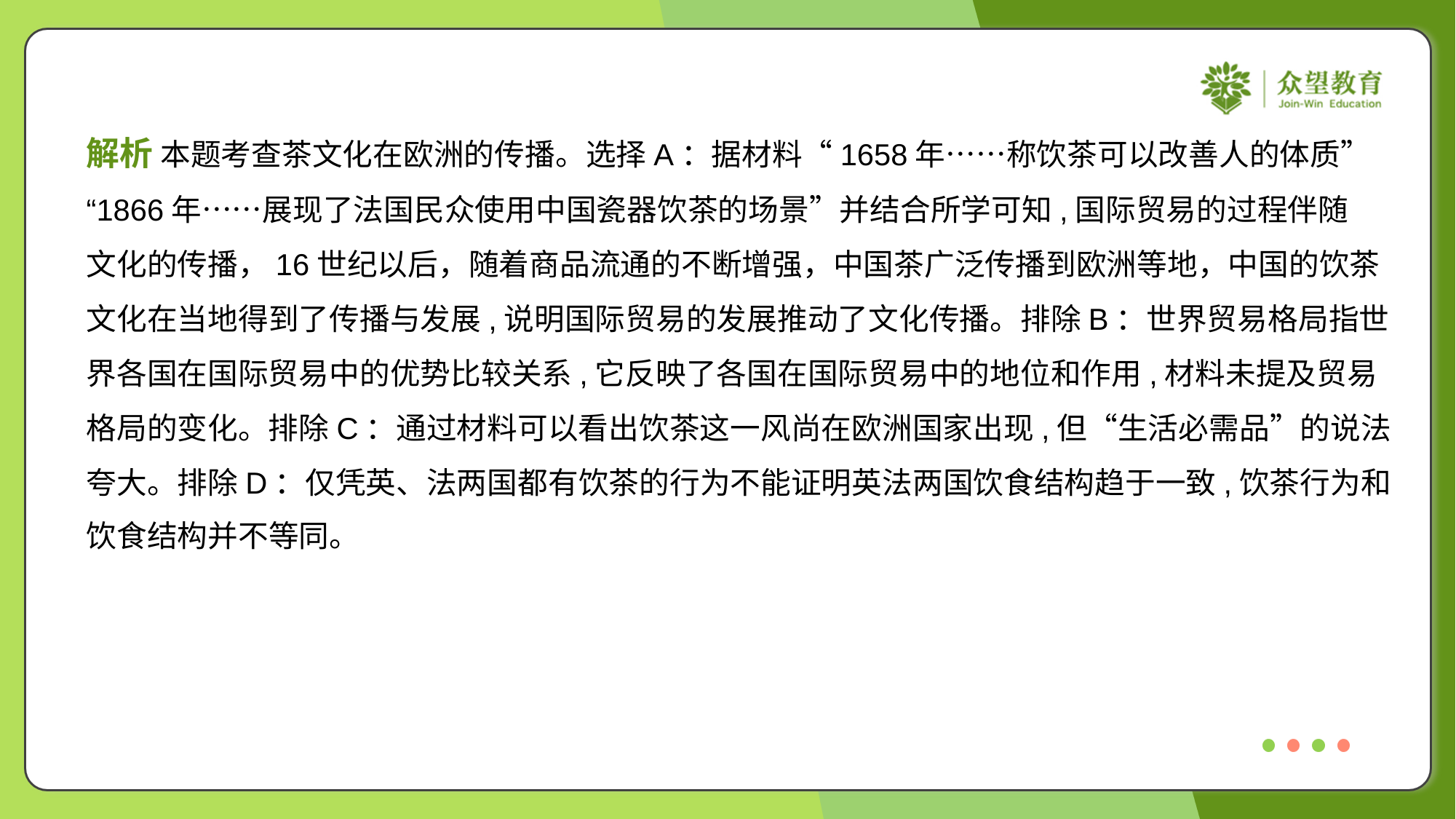

解析 本题考查茶文化在欧洲的传播。选择A：据材料“1658年……称饮茶可以改善人的体质”
“1866年……展现了法国民众使用中国瓷器饮茶的场景”并结合所学可知,国际贸易的过程伴随
文化的传播，16世纪以后，随着商品流通的不断增强，中国茶广泛传播到欧洲等地，中国的饮茶
文化在当地得到了传播与发展,说明国际贸易的发展推动了文化传播。排除B：世界贸易格局指世
界各国在国际贸易中的优势比较关系,它反映了各国在国际贸易中的地位和作用,材料未提及贸易
格局的变化。排除C：通过材料可以看出饮茶这一风尚在欧洲国家出现,但“生活必需品”的说法
夸大。排除D：仅凭英、法两国都有饮茶的行为不能证明英法两国饮食结构趋于一致,饮茶行为和
饮食结构并不等同。